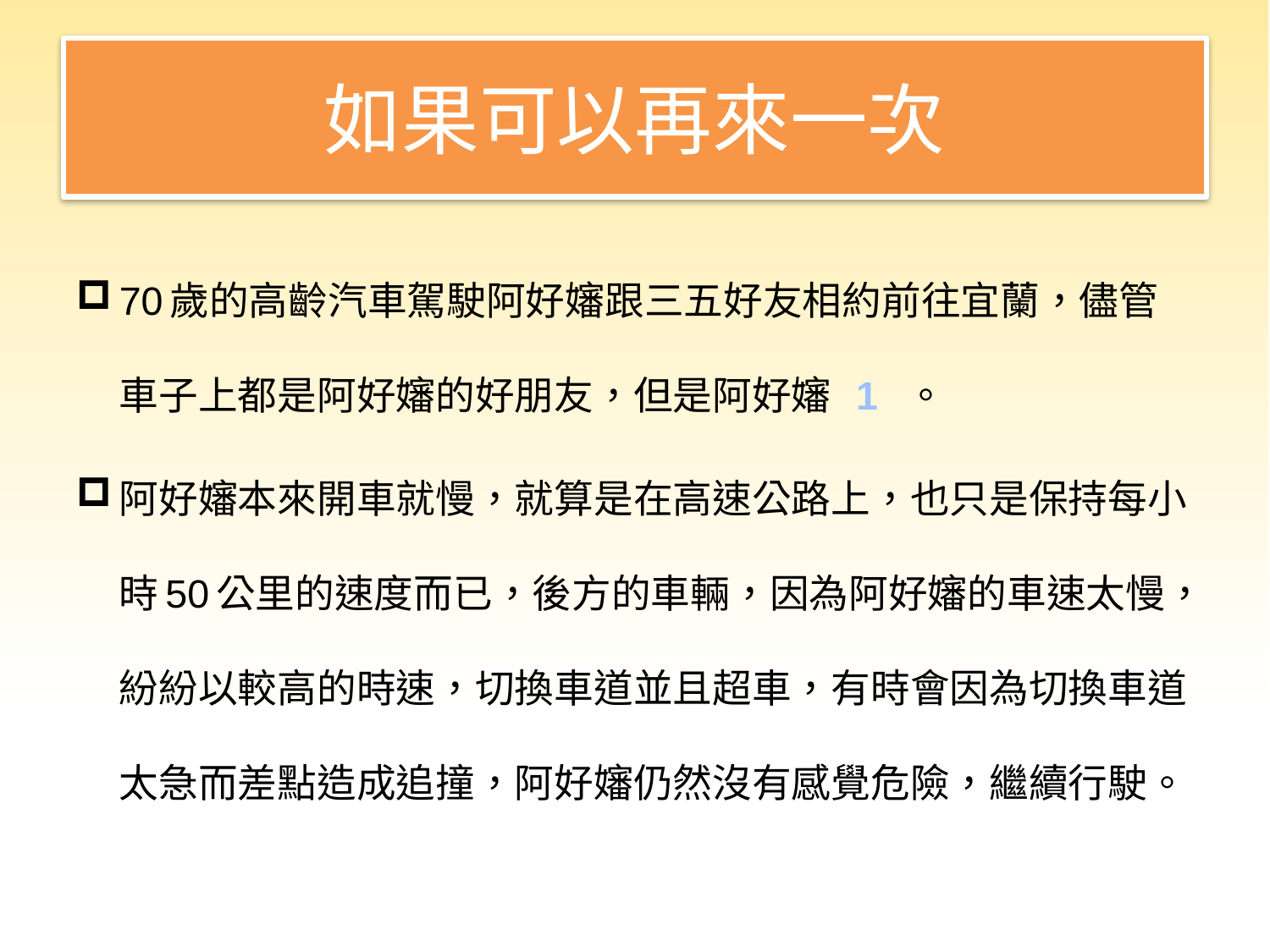

# 如果可以再來一次
70歲的高齡汽車駕駛阿好嬸跟三五好友相約前往宜蘭，儘管車子上都是阿好嬸的好朋友，但是阿好嬸  1  。
阿好嬸本來開車就慢，就算是在高速公路上，也只是保持每小時50公里的速度而已，後方的車輛，因為阿好嬸的車速太慢，紛紛以較高的時速，切換車道並且超車，有時會因為切換車道太急而差點造成追撞，阿好嬸仍然沒有感覺危險，繼續行駛。